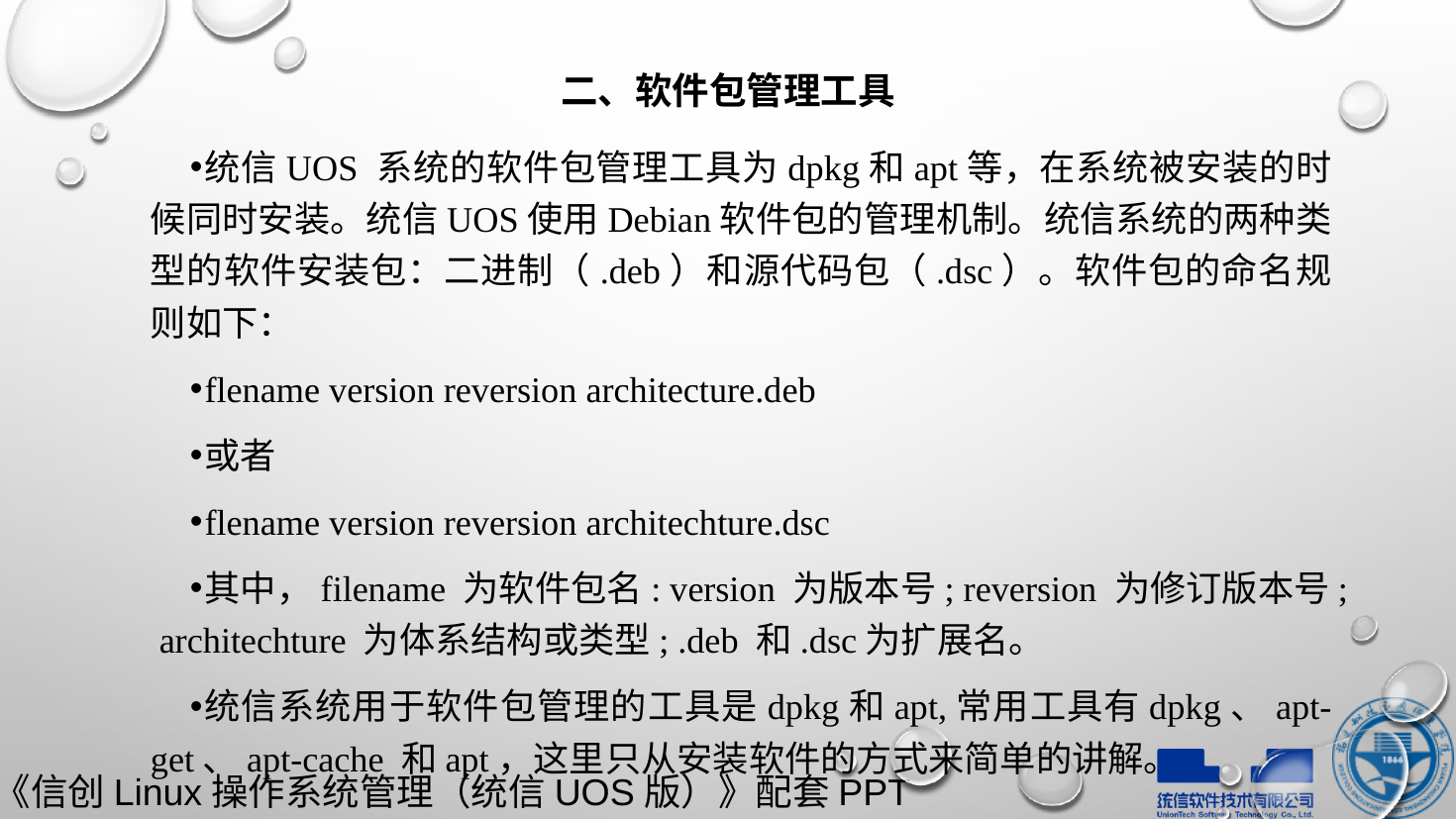

# 二、软件包管理工具
统信UOS 系统的软件包管理工具为dpkg和apt等，在系统被安装的时候同时安装。统信UOS使用Debian软件包的管理机制。统信系统的两种类型的软件安装包：二进制（.deb）和源代码包（.dsc）。软件包的命名规则如下：
flename version reversion architecture.deb
或者
flename version reversion architechture.dsc
其中，filename 为软件包名: version 为版本号; reversion 为修订版本号; architechture 为体系结构或类型; .deb 和.dsc为扩展名。
统信系统用于软件包管理的工具是dpkg和apt,常用工具有dpkg、apt-get、apt-cache 和apt，这里只从安装软件的方式来简单的讲解。